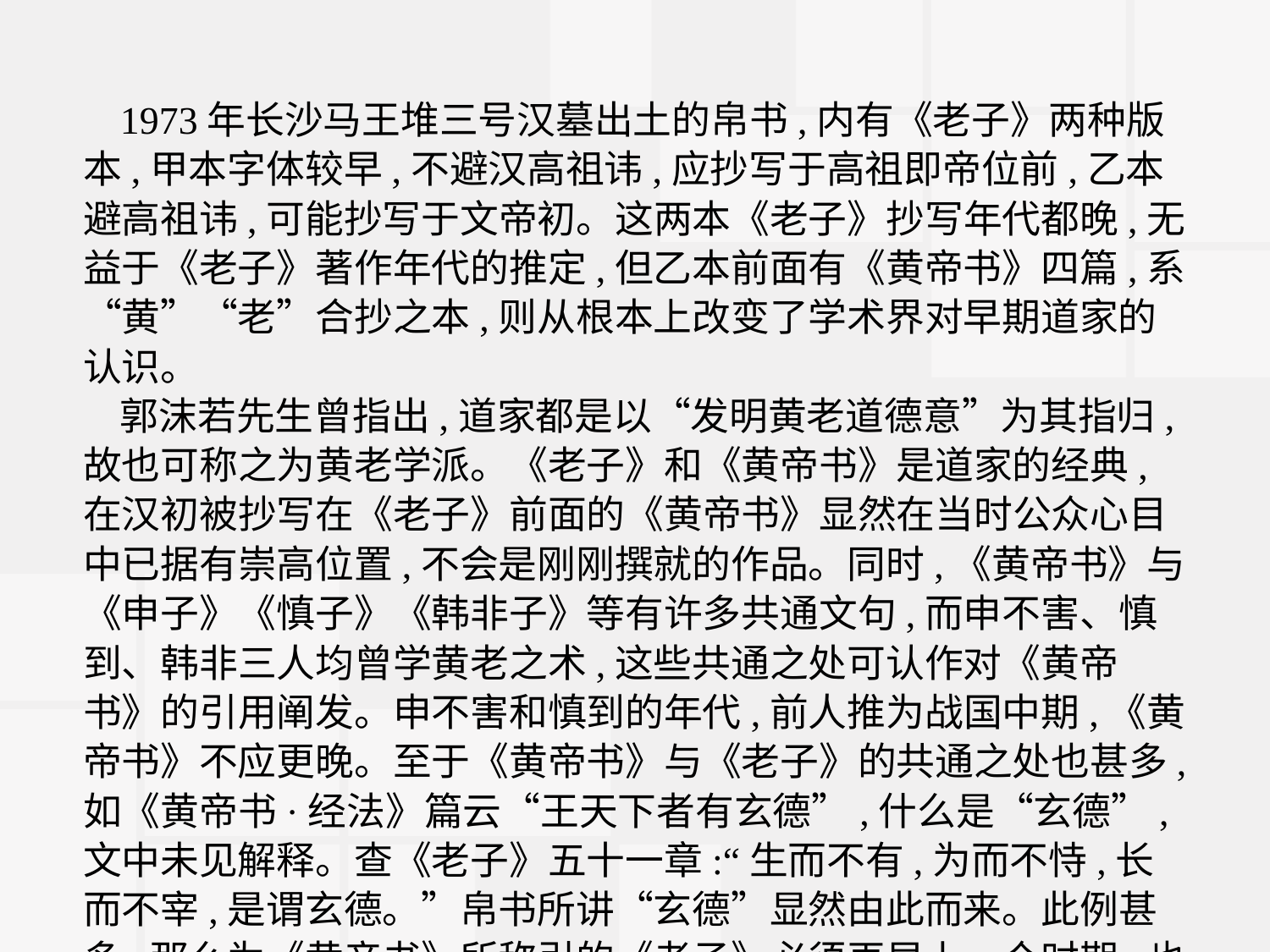

1973年长沙马王堆三号汉墓出土的帛书,内有《老子》两种版本,甲本字体较早,不避汉高祖讳,应抄写于高祖即帝位前,乙本避高祖讳,可能抄写于文帝初。这两本《老子》抄写年代都晚,无益于《老子》著作年代的推定,但乙本前面有《黄帝书》四篇,系“黄”“老”合抄之本,则从根本上改变了学术界对早期道家的认识。
郭沫若先生曾指出,道家都是以“发明黄老道德意”为其指归,故也可称之为黄老学派。《老子》和《黄帝书》是道家的经典,在汉初被抄写在《老子》前面的《黄帝书》显然在当时公众心目中已据有崇高位置,不会是刚刚撰就的作品。同时,《黄帝书》与《申子》《慎子》《韩非子》等有许多共通文句,而申不害、慎到、韩非三人均曾学黄老之术,这些共通之处可认作对《黄帝书》的引用阐发。申不害和慎到的年代,前人推为战国中期,《黄帝书》不应更晚。至于《黄帝书》与《老子》的共通之处也甚多,如《黄帝书·经法》篇云“王天下者有玄德”,什么是“玄德”,文中未见解释。查《老子》五十一章:“生而不有,为而不恃,长而不宰,是谓玄德。”帛书所讲“玄德”显然由此而来。此例甚多,那么为《黄帝书》所称引的《老子》必须再早上一个时期,也就是不会晚于战国早期。